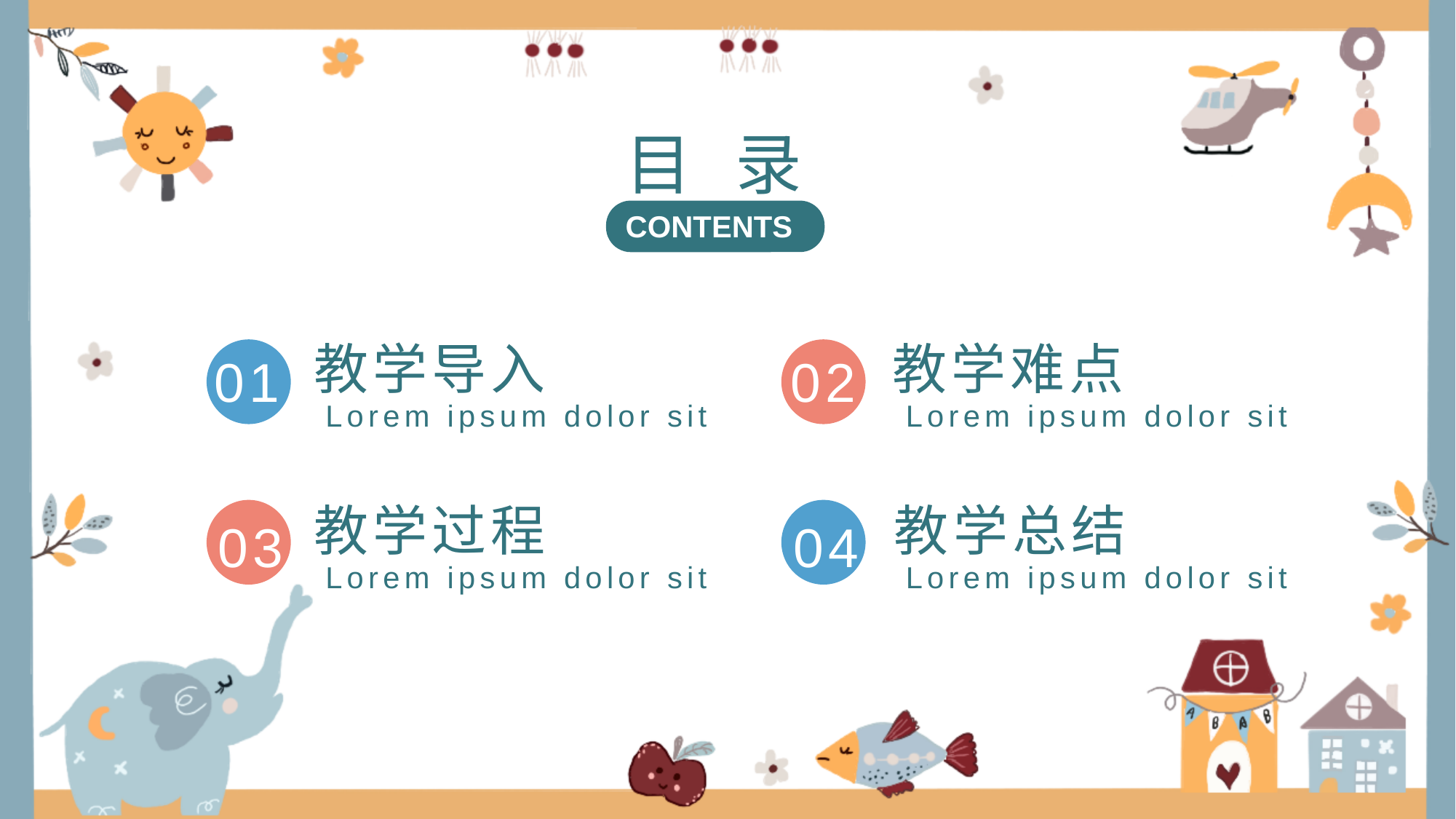

# 目  录

CONTENTS
教学导入
教学难点

01
02
Lorem ipsum dolor sit
Lorem ipsum dolor sit
教学过程
教学总结

03
04
Lorem ipsum dolor sit
Lorem ipsum dolor sit